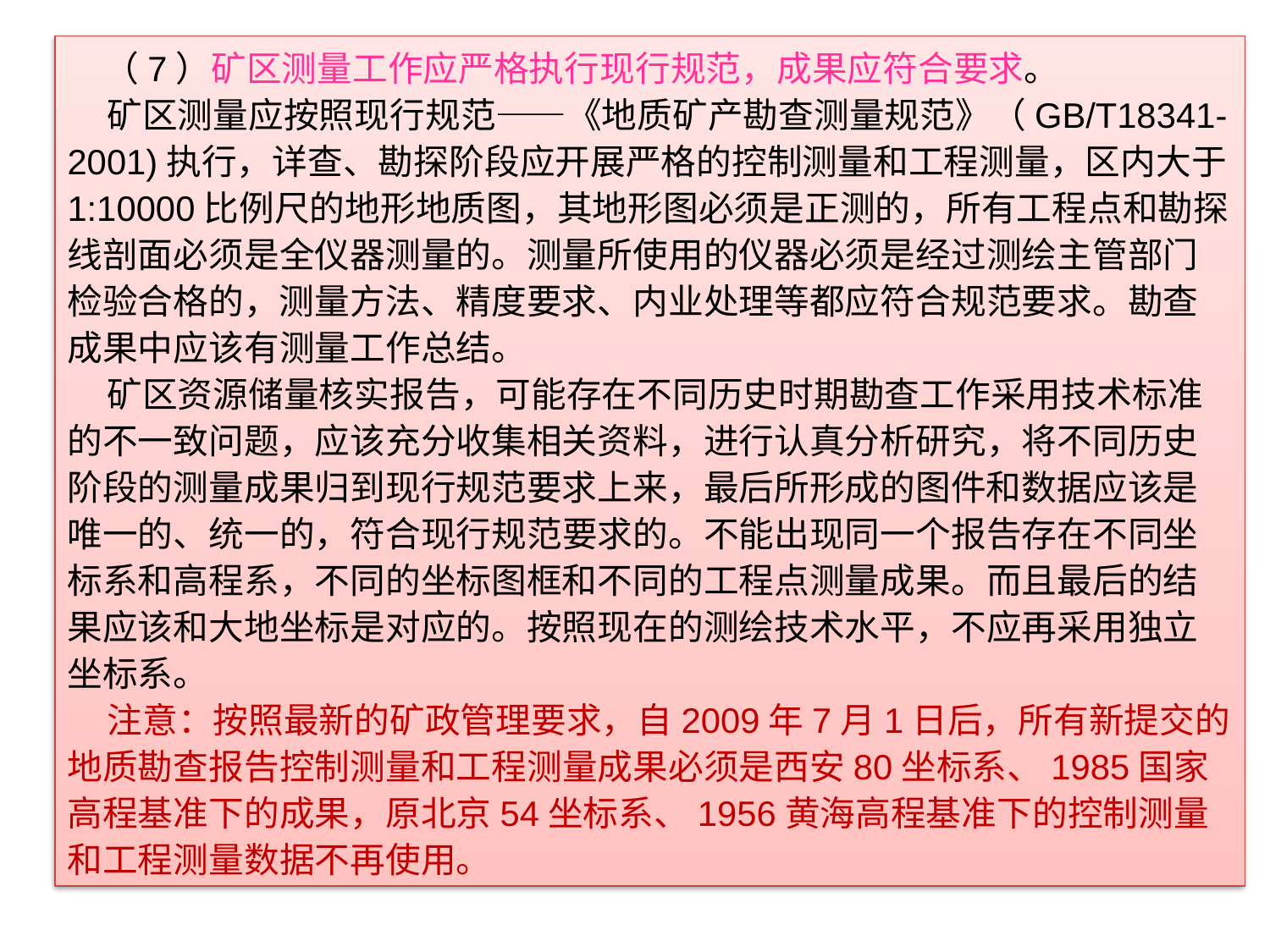

（7）矿区测量工作应严格执行现行规范，成果应符合要求。
    矿区测量应按照现行规范——《地质矿产勘查测量规范》（GB/T18341-2001)执行，详查、勘探阶段应开展严格的控制测量和工程测量，区内大于1:10000比例尺的地形地质图，其地形图必须是正测的，所有工程点和勘探线剖面必须是全仪器测量的。测量所使用的仪器必须是经过测绘主管部门检验合格的，测量方法、精度要求、内业处理等都应符合规范要求。勘查成果中应该有测量工作总结。
    矿区资源储量核实报告，可能存在不同历史时期勘查工作采用技术标准的不一致问题，应该充分收集相关资料，进行认真分析研究，将不同历史阶段的测量成果归到现行规范要求上来，最后所形成的图件和数据应该是唯一的、统一的，符合现行规范要求的。不能出现同一个报告存在不同坐标系和高程系，不同的坐标图框和不同的工程点测量成果。而且最后的结果应该和大地坐标是对应的。按照现在的测绘技术水平，不应再采用独立坐标系。
    注意：按照最新的矿政管理要求，自2009年7月1日后，所有新提交的地质勘查报告控制测量和工程测量成果必须是西安80坐标系、1985国家高程基准下的成果，原北京54坐标系、1956黄海高程基准下的控制测量和工程测量数据不再使用。